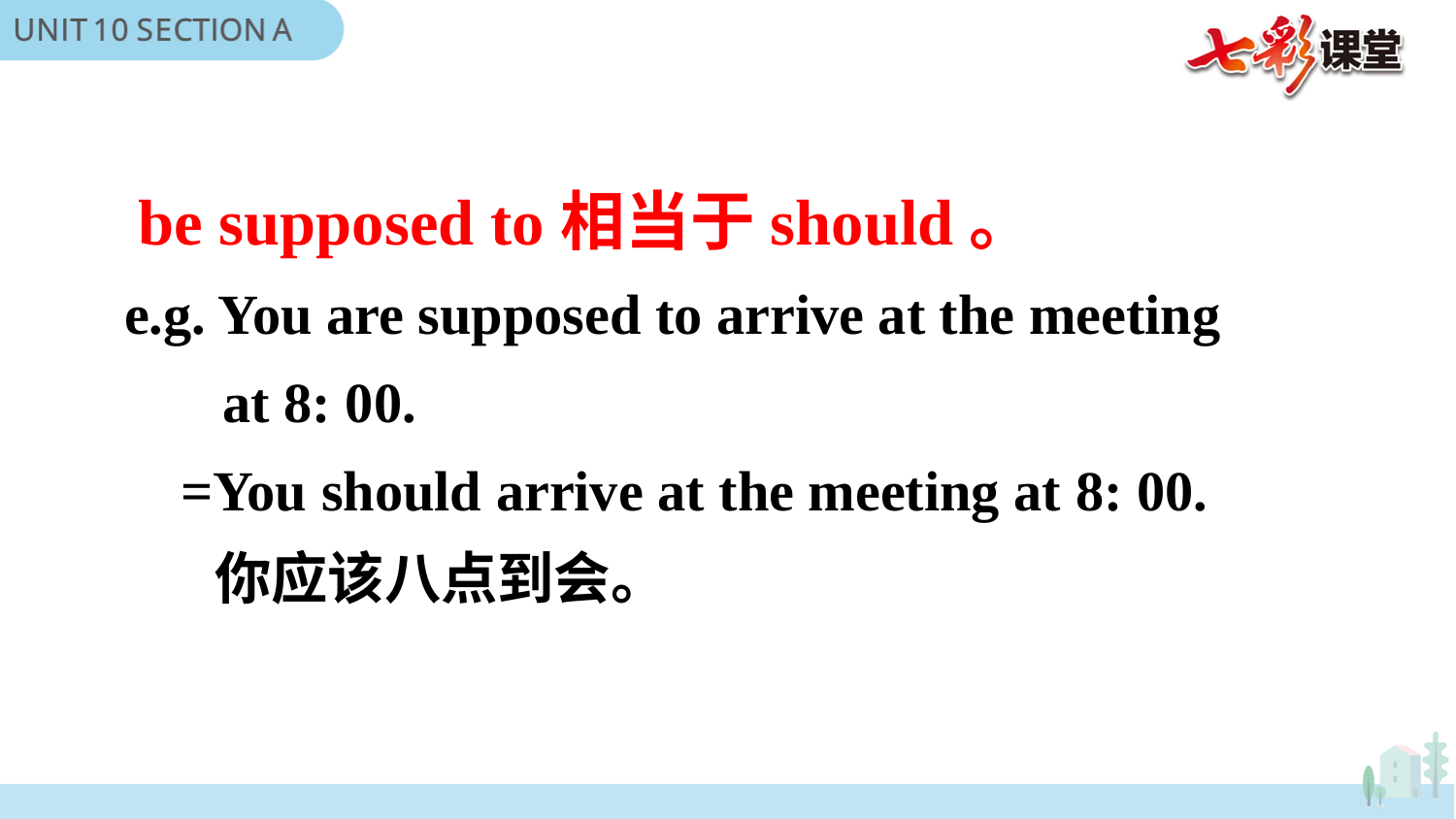

be supposed to相当于should。
e.g. You are supposed to arrive at the meeting
       at 8: 00.
    =You should arrive at the meeting at 8: 00.
      你应该八点到会。